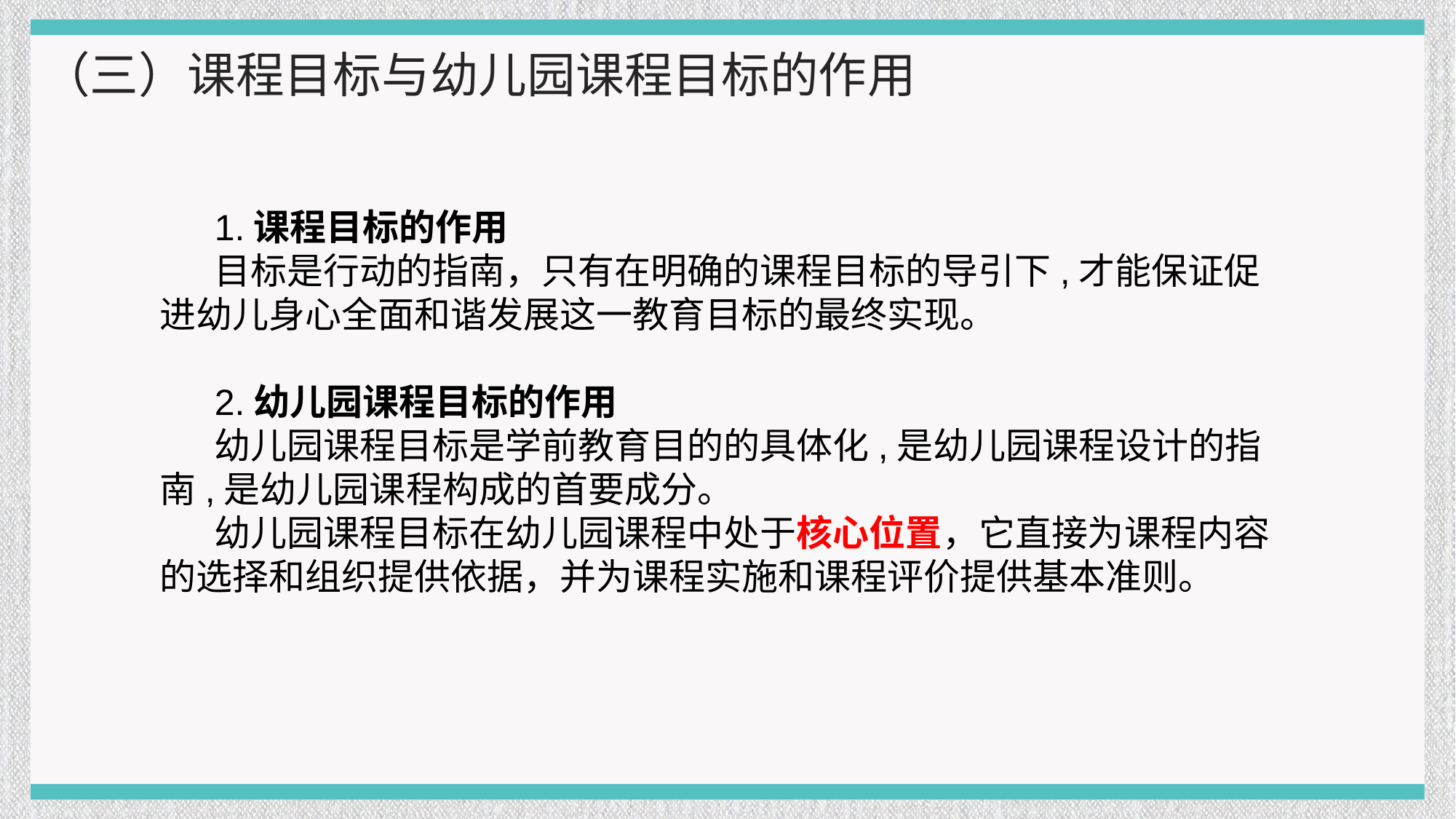

（三）课程目标与幼儿园课程目标的作用
1.课程目标的作用
目标是行动的指南，只有在明确的课程目标的导引下,才能保证促进幼儿身心全面和谐发展这一教育目标的最终实现。

2.幼儿园课程目标的作用
幼儿园课程目标是学前教育目的的具体化,是幼儿园课程设计的指南,是幼儿园课程构成的首要成分。
幼儿园课程目标在幼儿园课程中处于核心位置，它直接为课程内容的选择和组织提供依据，并为课程实施和课程评价提供基本准则。